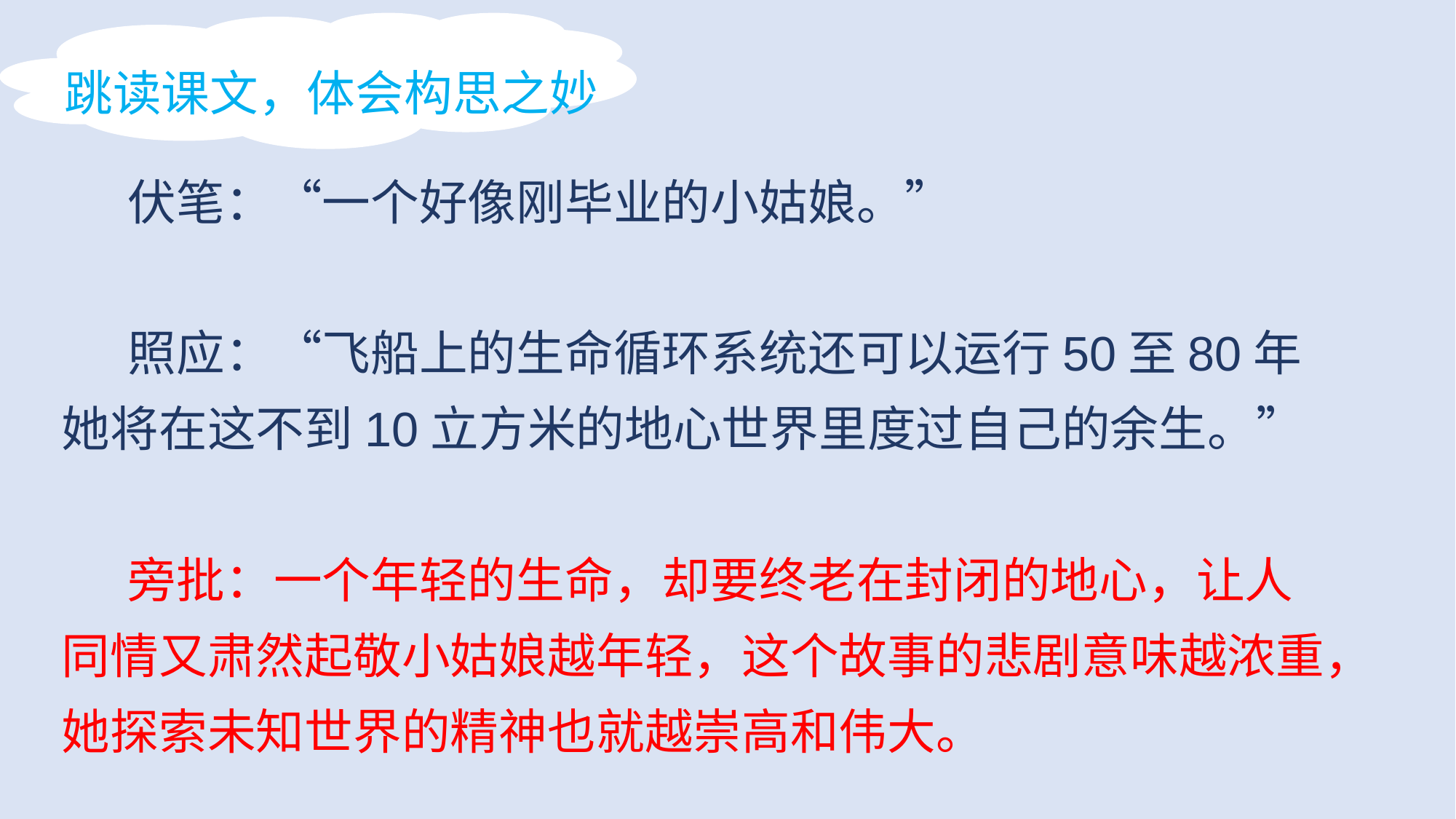

跳读课文，体会构思之妙
     伏笔：“一个好像刚毕业的小姑娘。”

     照应：“飞船上的生命循环系统还可以运行50至80年她将在这不到10立方米的地心世界里度过自己的余生。”

     旁批：一个年轻的生命，却要终老在封闭的地心，让人同情又肃然起敬小姑娘越年轻，这个故事的悲剧意味越浓重，她探索未知世界的精神也就越崇高和伟大。